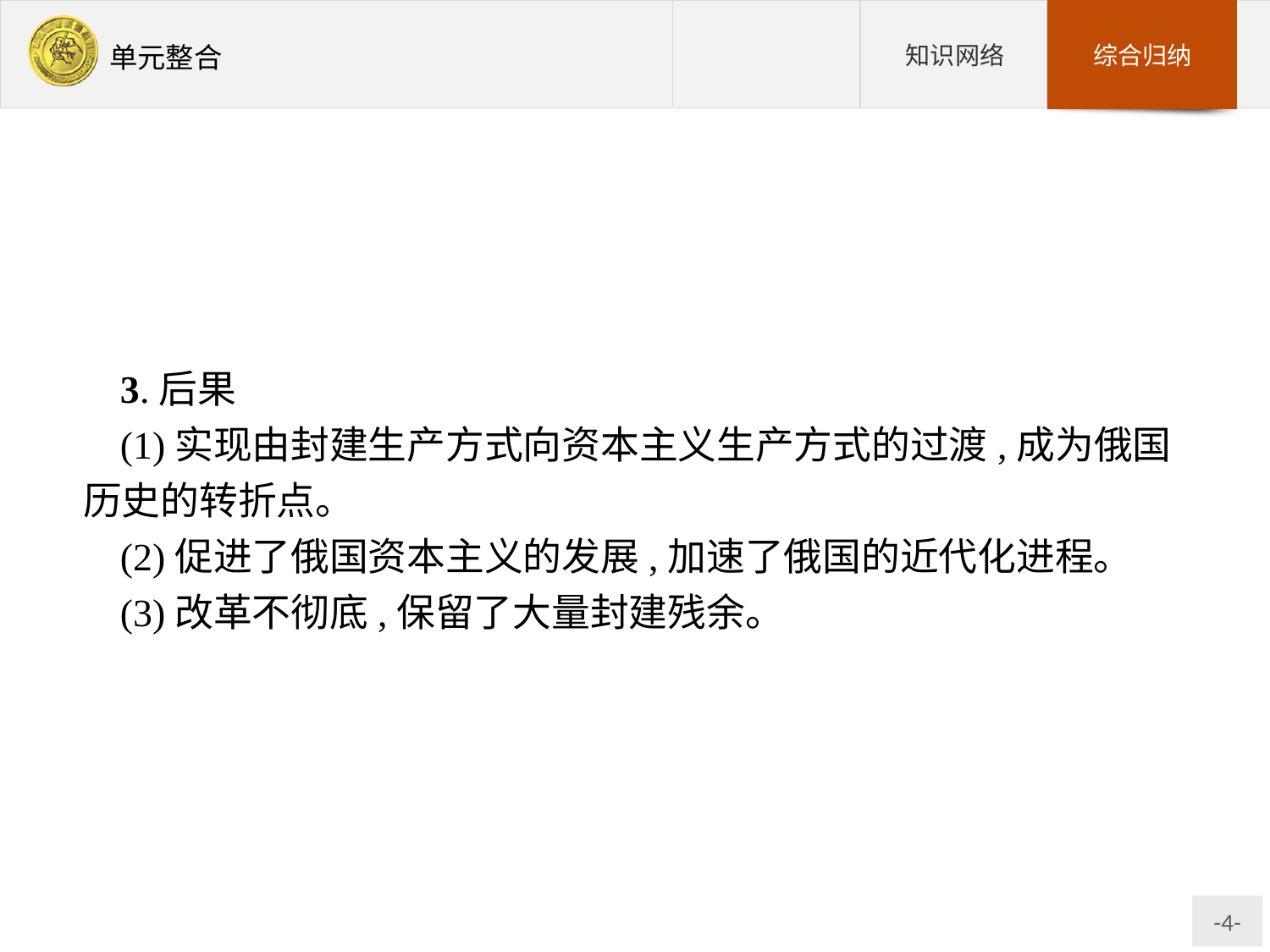

3.后果
(1)实现由封建生产方式向资本主义生产方式的过渡,成为俄国历史的转折点。
(2)促进了俄国资本主义的发展,加速了俄国的近代化进程。
(3)改革不彻底,保留了大量封建残余。